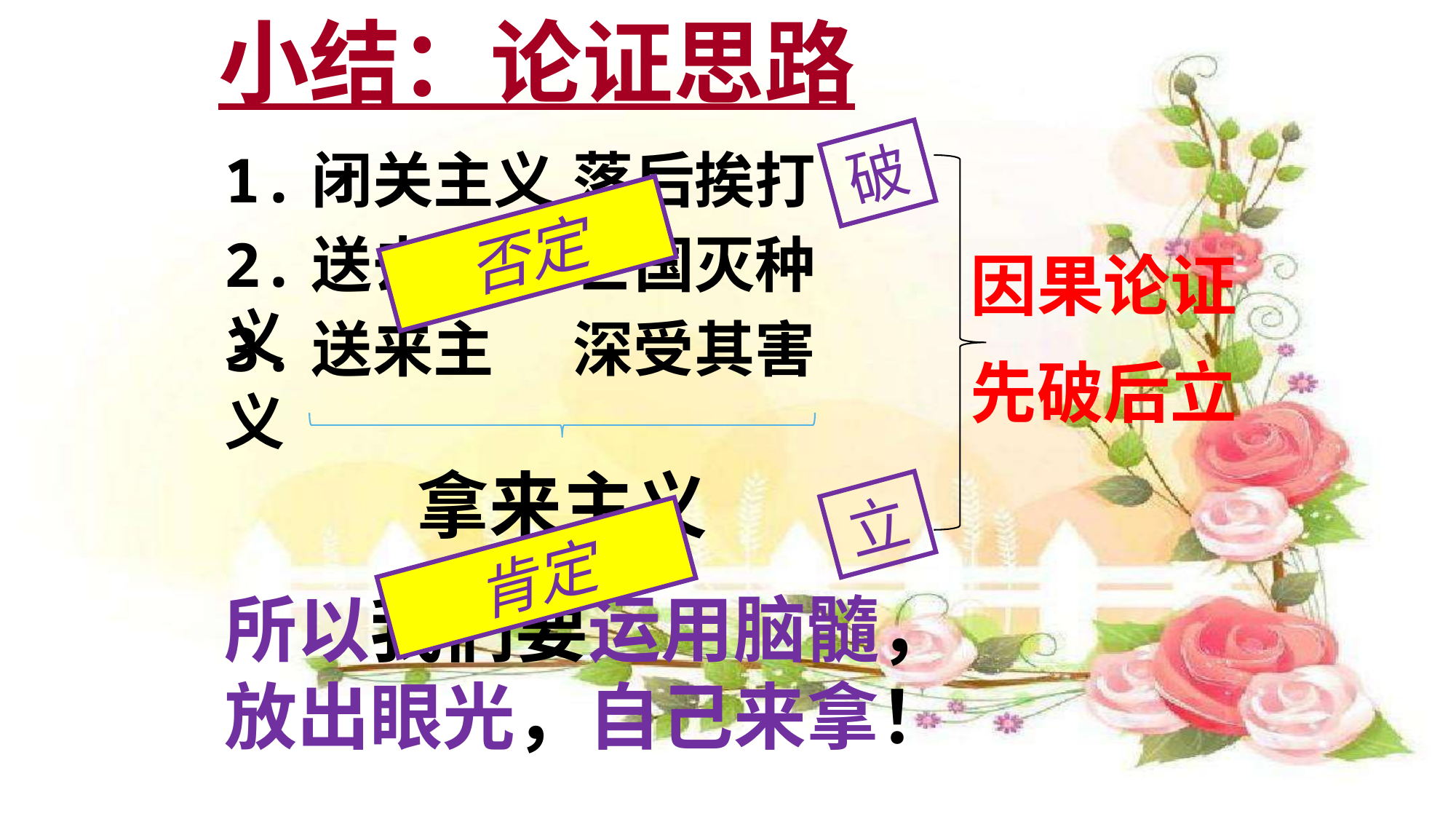

小结：论证思路
破
1.闭关主义
落后挨打

否定
2.送去主义
亡国灭种
因果论证
3.送来主义
深受其害
先破后立
拿来主义
立
肯定
所以我们要运用脑髓，放出眼光，自己来拿！